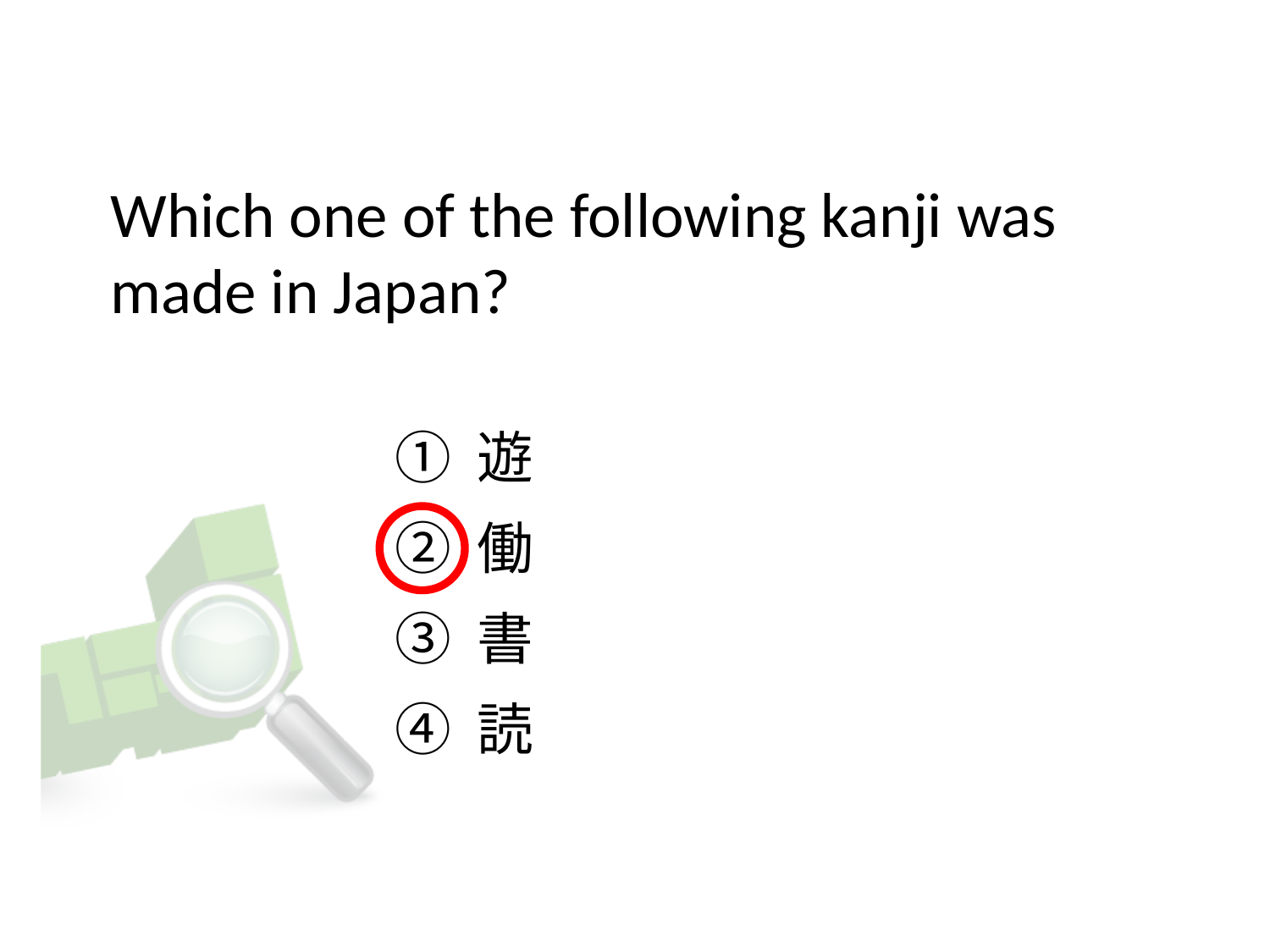

# Which one of the following kanji was made in Japan?
① 遊
② 働
③ 書
④ 読